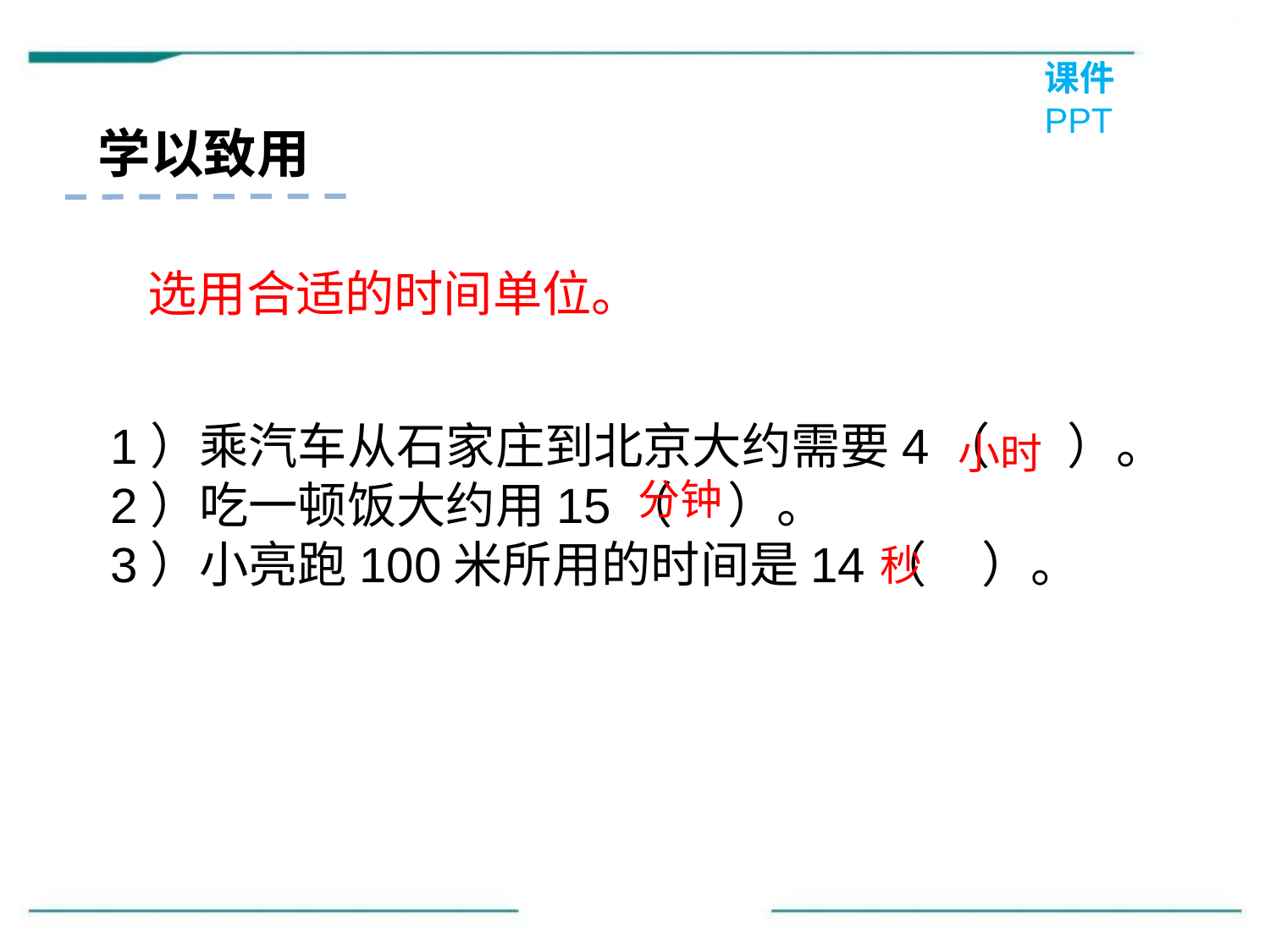

课件PPT
学以致用

选用合适的时间单位。
1）乘汽车从石家庄到北京大约需要4（       ）。
2）吃一顿饭大约用15（     ）。
3）小亮跑100米所用的时间是14（     ）。
小时
分钟
秒